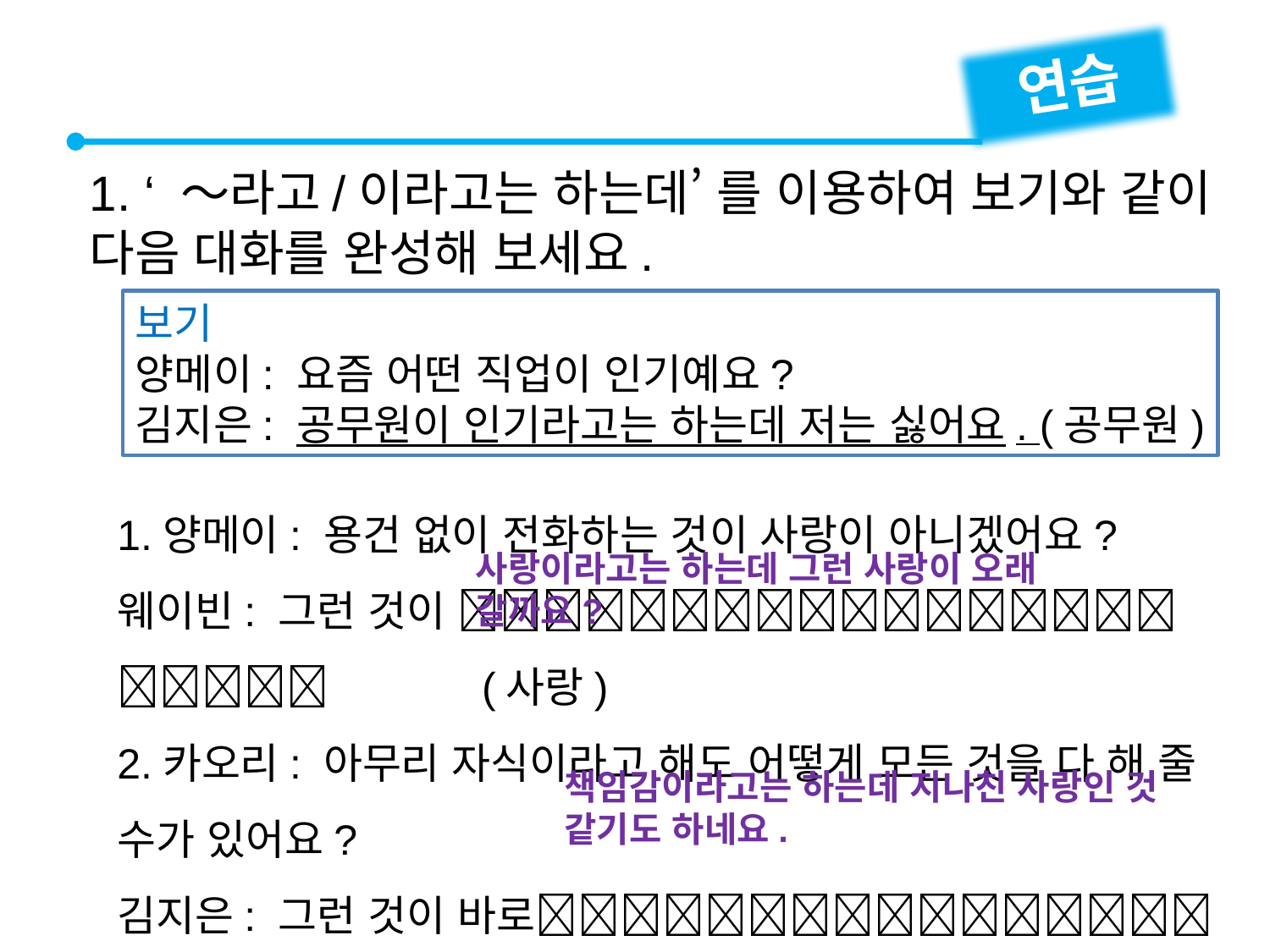

연습
1. ‘ ～라고/이라고는 하는데’ 를 이용하여 보기와 같이 다음 대화를 완성해 보세요.
보기
양메이: 요즘 어떤 직업이 인기예요?
김지은: 공무원이 인기라고는 하는데 저는 싫어요. (공무원)
1.양메이: 용건 없이 전화하는 것이 사랑이 아니겠어요?
웨이빈: 그런 것이 ______________________               (사랑)
2.카오리: 아무리 자식이라고 해도 어떻게 모든 것을 다 해 줄 수가 있어요?
김지은: 그런 것이 바로______________________　(책임감)
사랑이라고는 하는데 그런 사랑이 오래 갈까요?
책임감이라고는 하는데 지나친 사랑인 것 같기도 하네요.